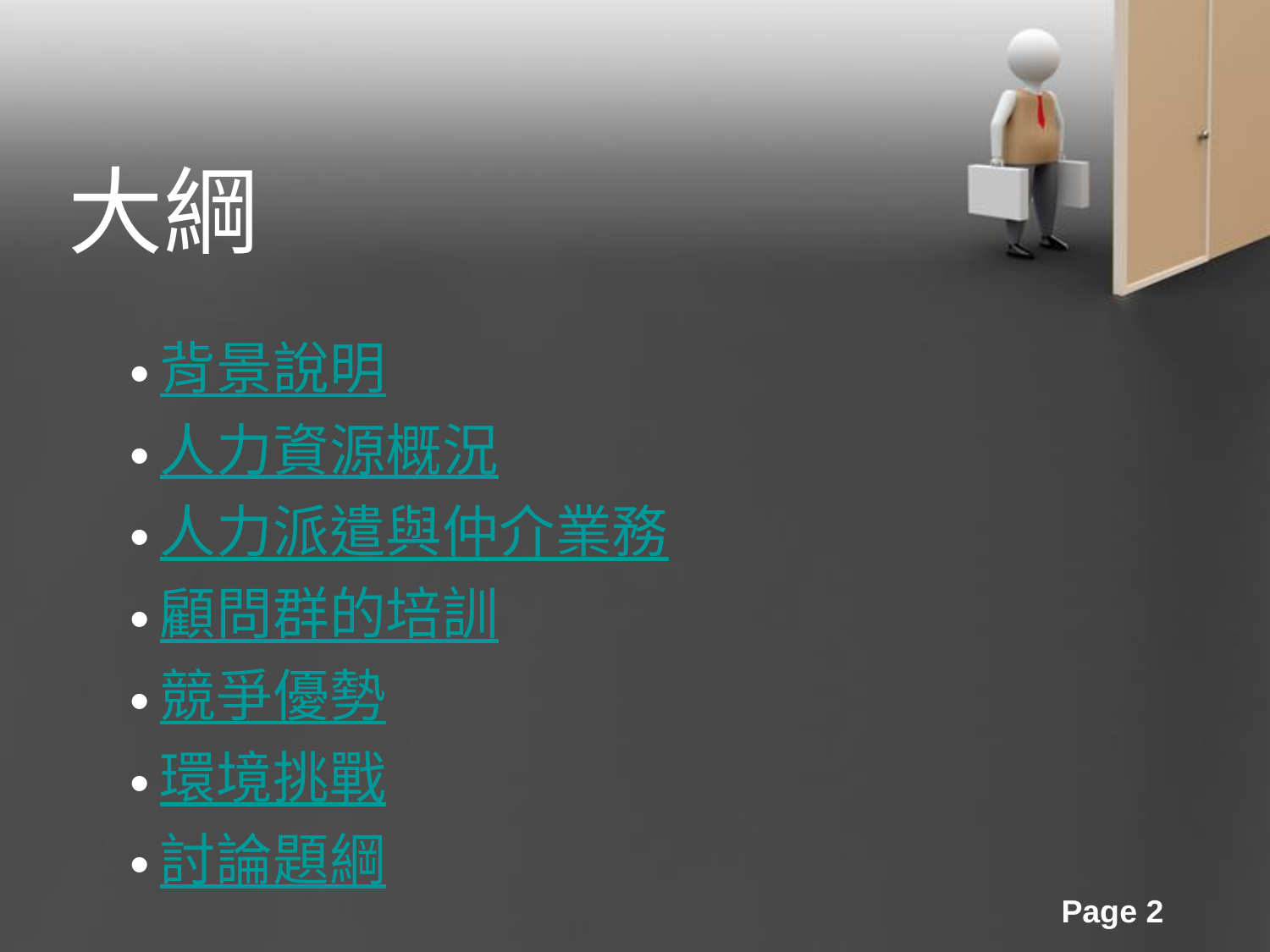

大綱
背景說明
人力資源概況
人力派遣與仲介業務
顧問群的培訓
競爭優勢
環境挑戰
討論題綱